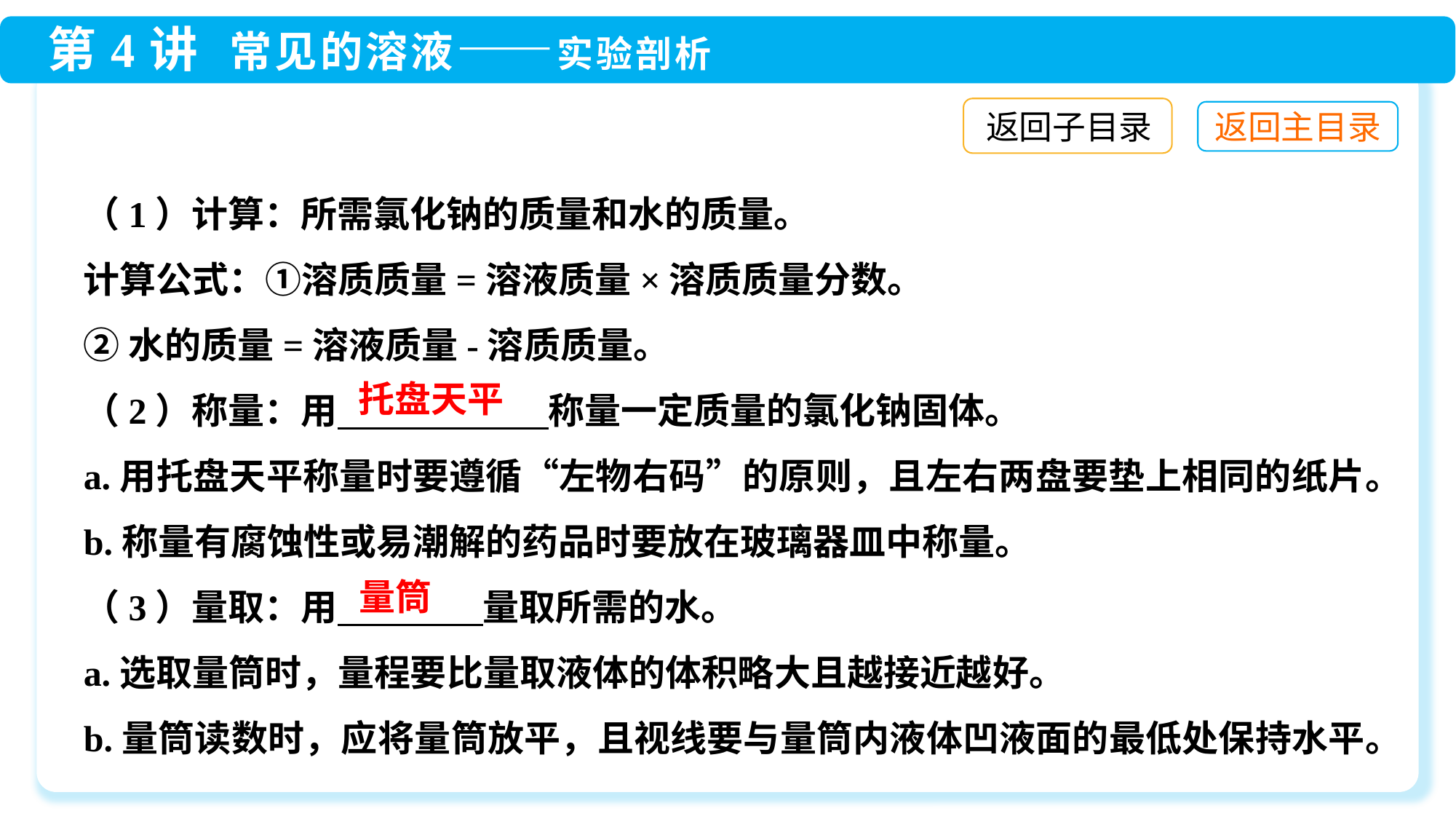

返回子目录
（1）计算：所需氯化钠的质量和水的质量。
计算公式：①溶质质量=溶液质量×溶质质量分数。
②水的质量=溶液质量-溶质质量。
（2）称量：用　　        　　称量一定质量的氯化钠固体。
a.用托盘天平称量时要遵循“左物右码”的原则，且左右两盘要垫上相同的纸片。
b.称量有腐蚀性或易潮解的药品时要放在玻璃器皿中称量。
（3）量取：用　　　　量取所需的水。
a.选取量筒时，量程要比量取液体的体积略大且越接近越好。
b.量筒读数时，应将量筒放平，且视线要与量筒内液体凹液面的最低处保持水平。
托盘天平
量筒